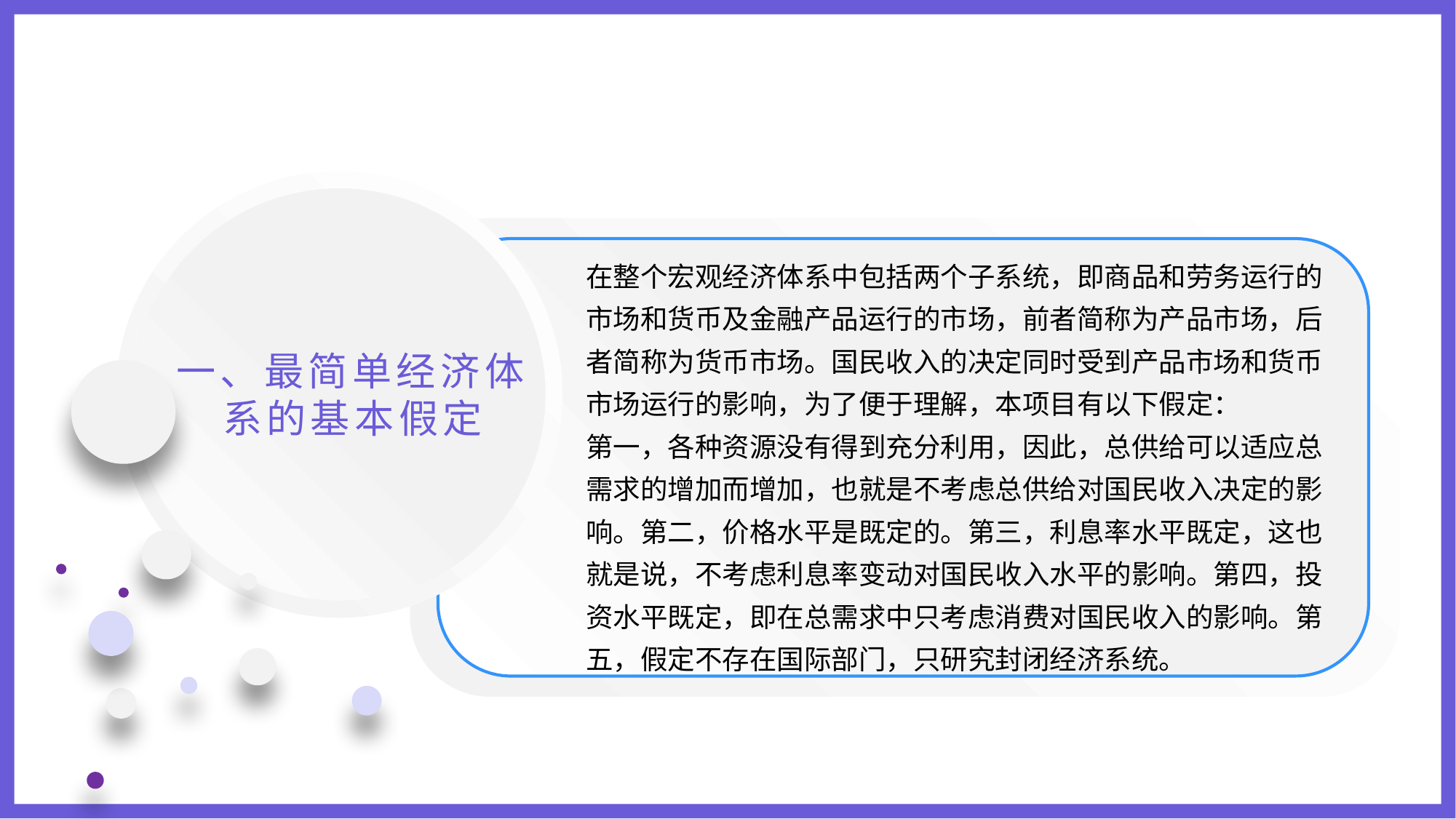

在整个宏观经济体系中包括两个子系统，即商品和劳务运行的市场和货币及金融产品运行的市场，前者简称为产品市场，后者简称为货币市场。国民收入的决定同时受到产品市场和货币市场运行的影响，为了便于理解，本项目有以下假定：
第一，各种资源没有得到充分利用，因此，总供给可以适应总需求的增加而增加，也就是不考虑总供给对国民收入决定的影响。第二，价格水平是既定的。第三，利息率水平既定，这也就是说，不考虑利息率变动对国民收入水平的影响。第四，投资水平既定，即在总需求中只考虑消费对国民收入的影响。第五，假定不存在国际部门，只研究封闭经济系统。
一、最简单经济体系的基本假定